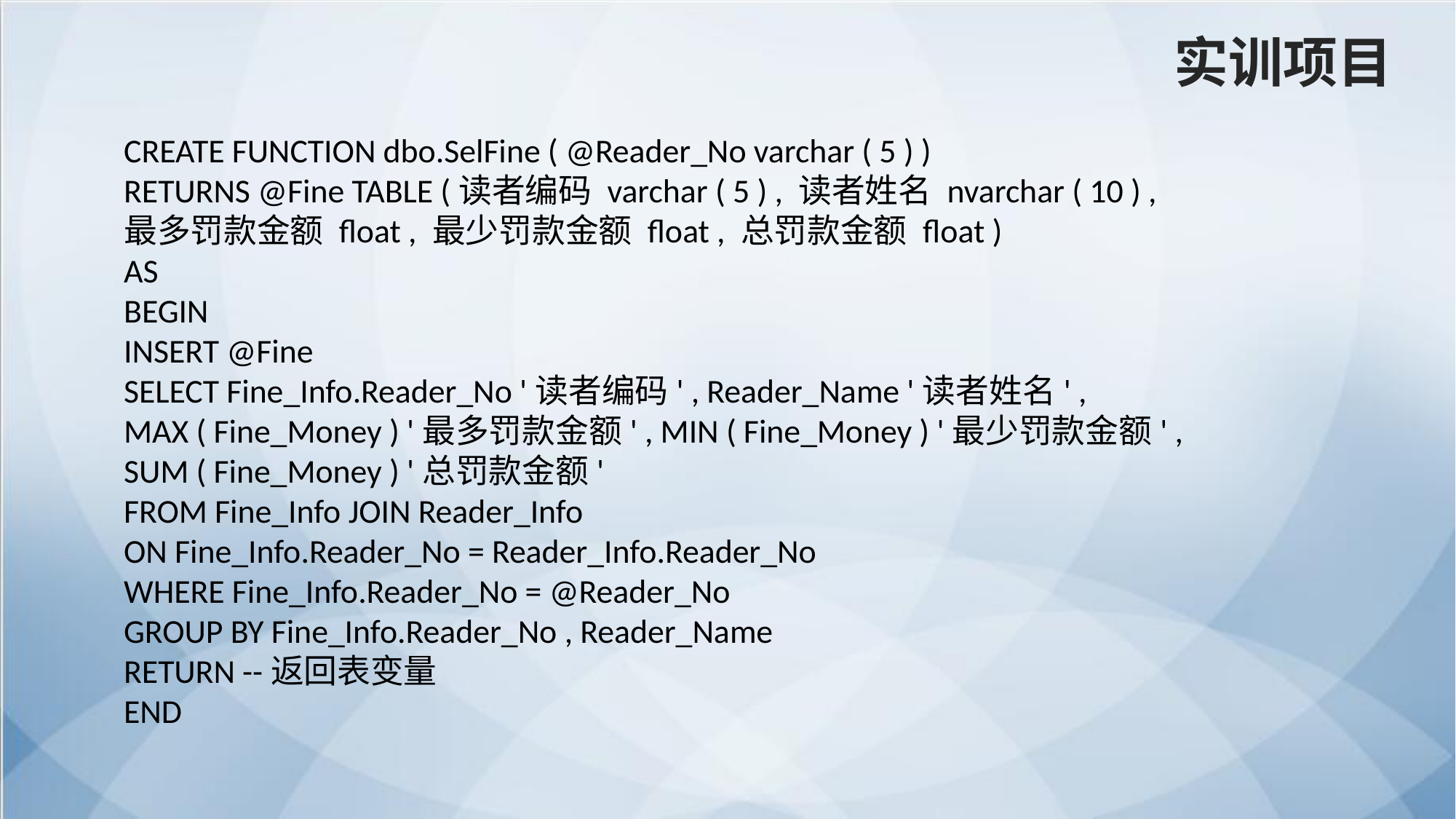

实训项目
CREATE FUNCTION dbo.SelFine ( @Reader_No varchar ( 5 ) )
RETURNS @Fine TABLE (读者编码 varchar ( 5 ) , 读者姓名 nvarchar ( 10 ) ,
最多罚款金额 float , 最少罚款金额 float , 总罚款金额 float )
AS
BEGIN
INSERT @Fine
SELECT Fine_Info.Reader_No '读者编码' , Reader_Name '读者姓名' ,
MAX ( Fine_Money ) '最多罚款金额' , MIN ( Fine_Money ) '最少罚款金额' ,
SUM ( Fine_Money ) '总罚款金额'
FROM Fine_Info JOIN Reader_Info
ON Fine_Info.Reader_No = Reader_Info.Reader_No
WHERE Fine_Info.Reader_No = @Reader_No
GROUP BY Fine_Info.Reader_No , Reader_Name
RETURN --返回表变量
END